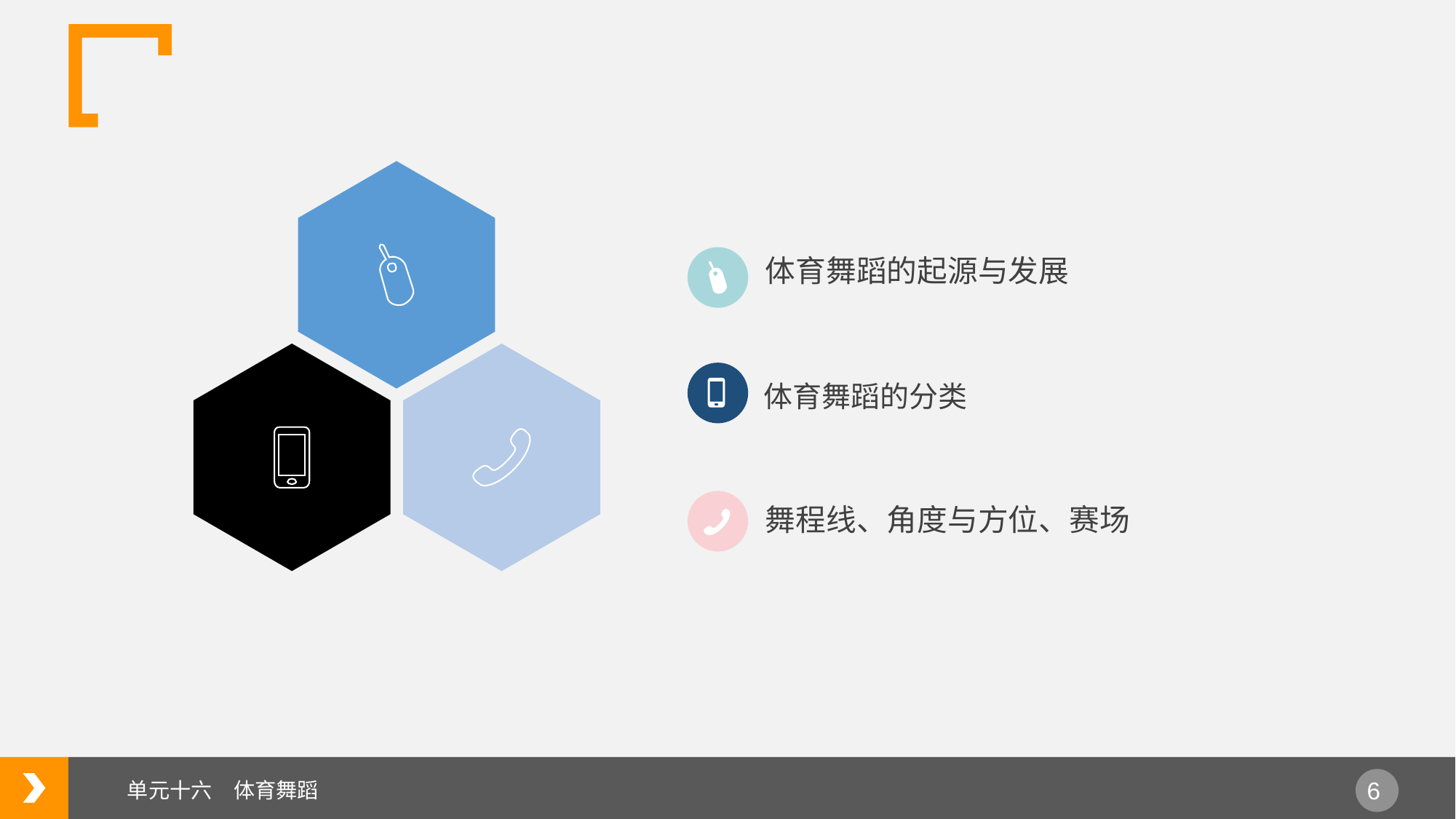

体育舞蹈的起源与发展

体育舞蹈的分类

舞程线、角度与方位、赛场

单元十六　体育舞蹈